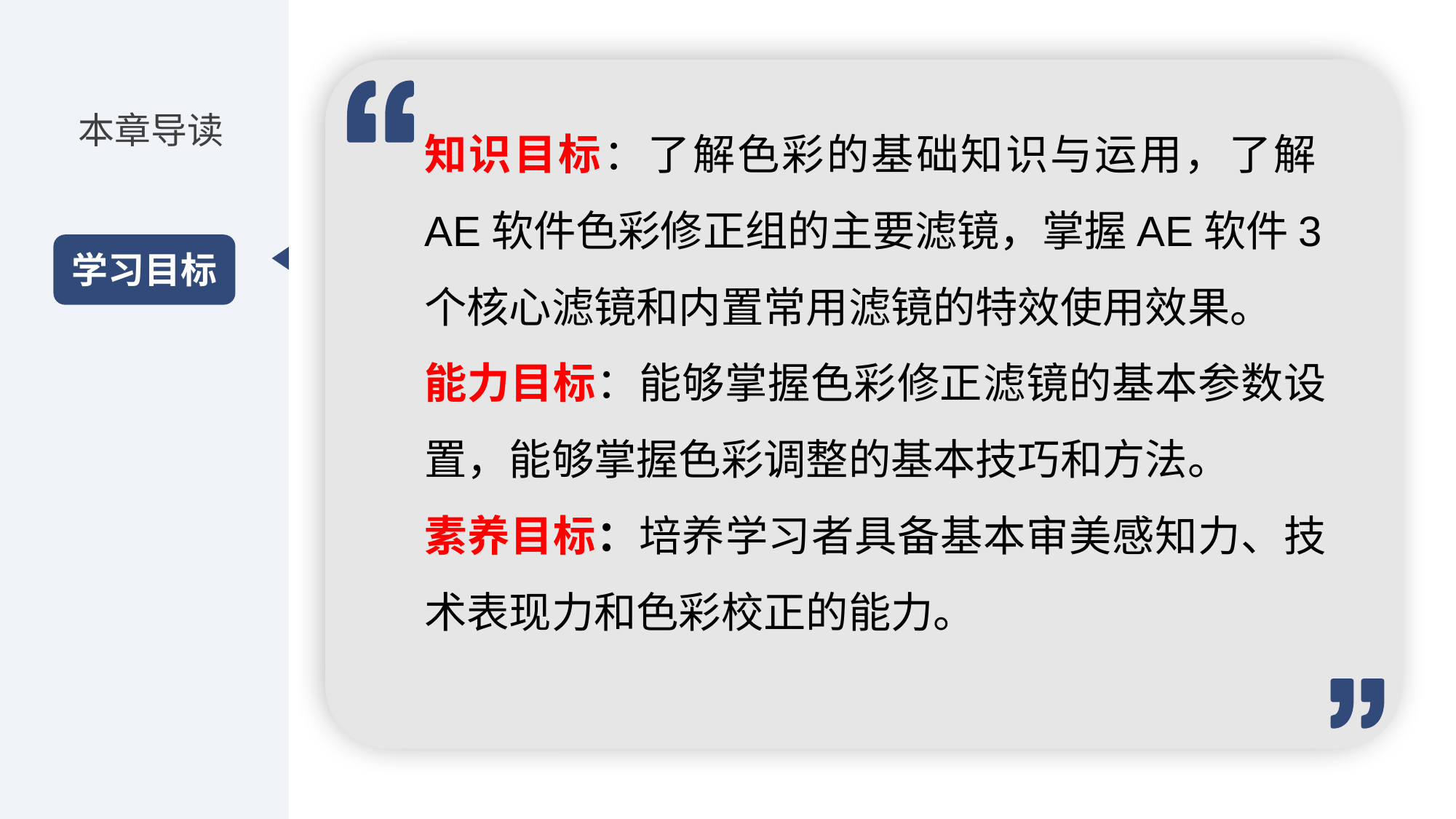

知识目标：了解色彩的基础知识与运用，了解AE软件色彩修正组的主要滤镜，掌握AE软件3个核心滤镜和内置常用滤镜的特效使用效果。
能力目标：能够掌握色彩修正滤镜的基本参数设置，能够掌握色彩调整的基本技巧和方法。
素养目标：培养学习者具备基本审美感知力、技术表现力和色彩校正的能力。
本章导读

学习目标